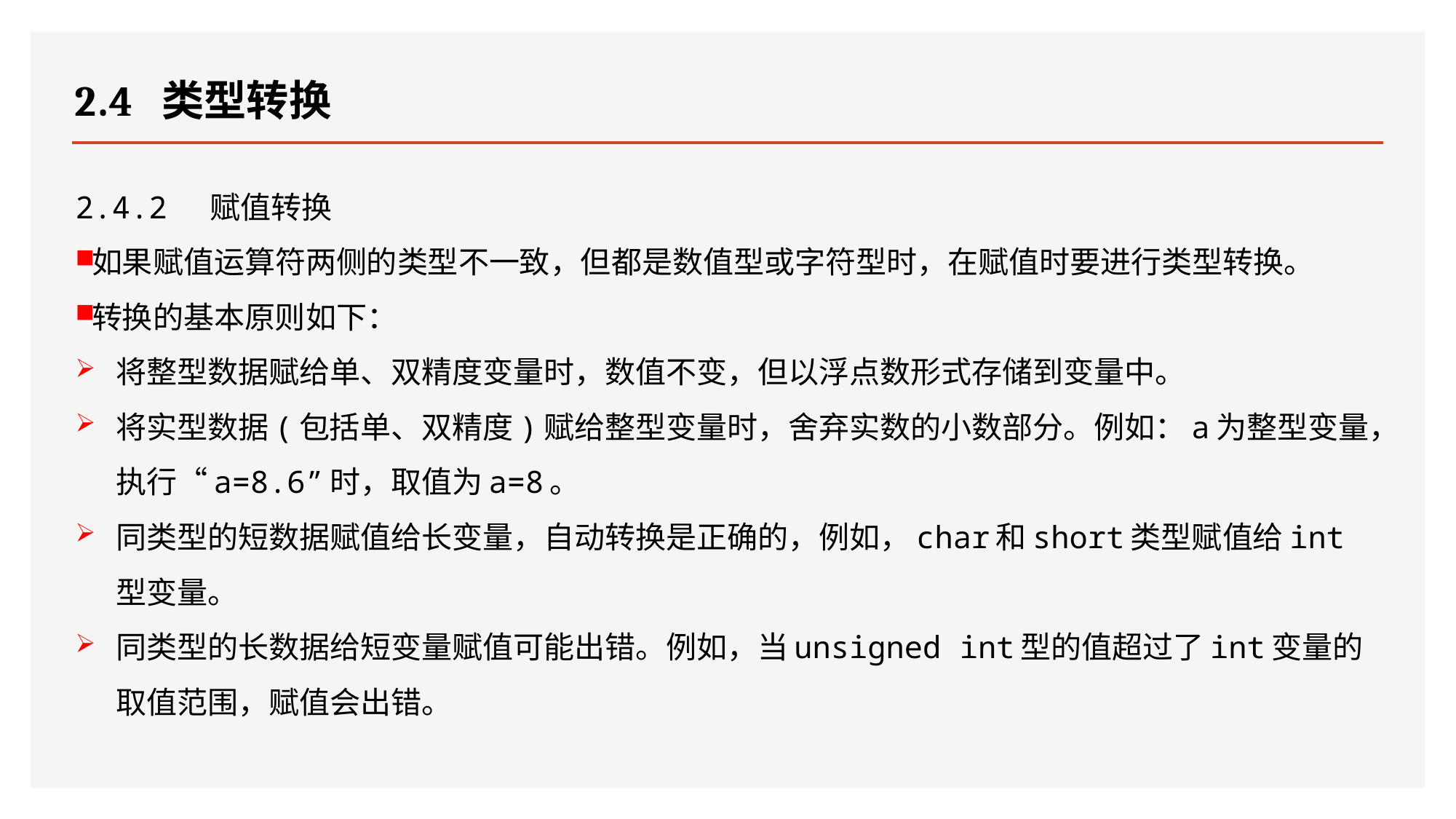

# 2.4  类型转换
2.4.2  赋值转换
如果赋值运算符两侧的类型不一致，但都是数值型或字符型时，在赋值时要进行类型转换。
转换的基本原则如下：
将整型数据赋给单、双精度变量时，数值不变，但以浮点数形式存储到变量中。
将实型数据(包括单、双精度)赋给整型变量时，舍弃实数的小数部分。例如：a为整型变量，执行“a=8.6”时，取值为a=8。
同类型的短数据赋值给长变量，自动转换是正确的，例如，char和short类型赋值给int型变量。
同类型的长数据给短变量赋值可能出错。例如，当unsigned int型的值超过了int变量的取值范围，赋值会出错。